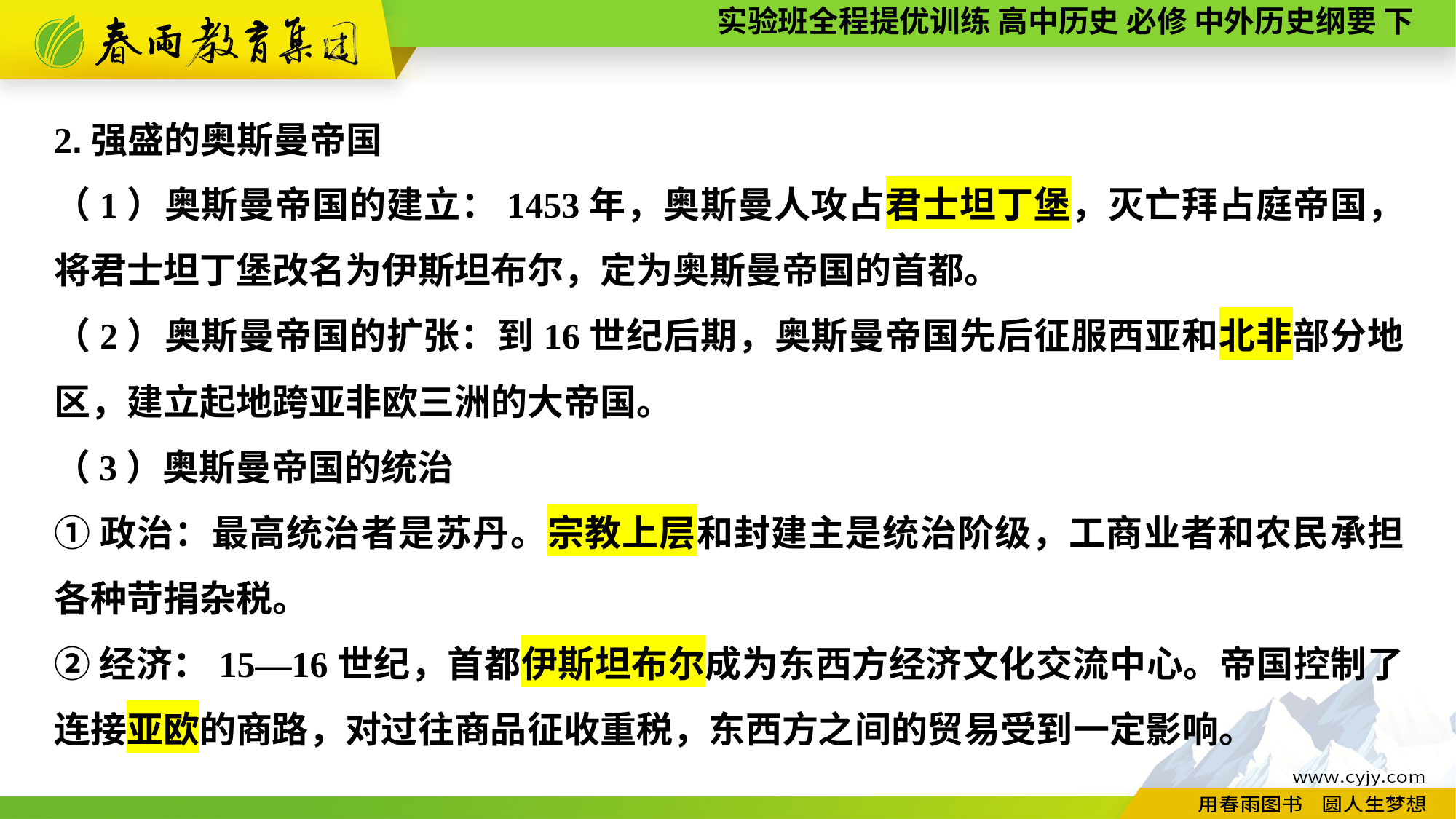

2.强盛的奥斯曼帝国
（1）奥斯曼帝国的建立：1453年，奥斯曼人攻占君士坦丁堡，灭亡拜占庭帝国，将君士坦丁堡改名为伊斯坦布尔，定为奥斯曼帝国的首都。
（2）奥斯曼帝国的扩张：到16世纪后期，奥斯曼帝国先后征服西亚和北非部分地区，建立起地跨亚非欧三洲的大帝国。
（3）奥斯曼帝国的统治
①政治：最高统治者是苏丹。宗教上层和封建主是统治阶级，工商业者和农民承担各种苛捐杂税。
②经济：15—16世纪，首都伊斯坦布尔成为东西方经济文化交流中心。帝国控制了连接亚欧的商路，对过往商品征收重税，东西方之间的贸易受到一定影响。